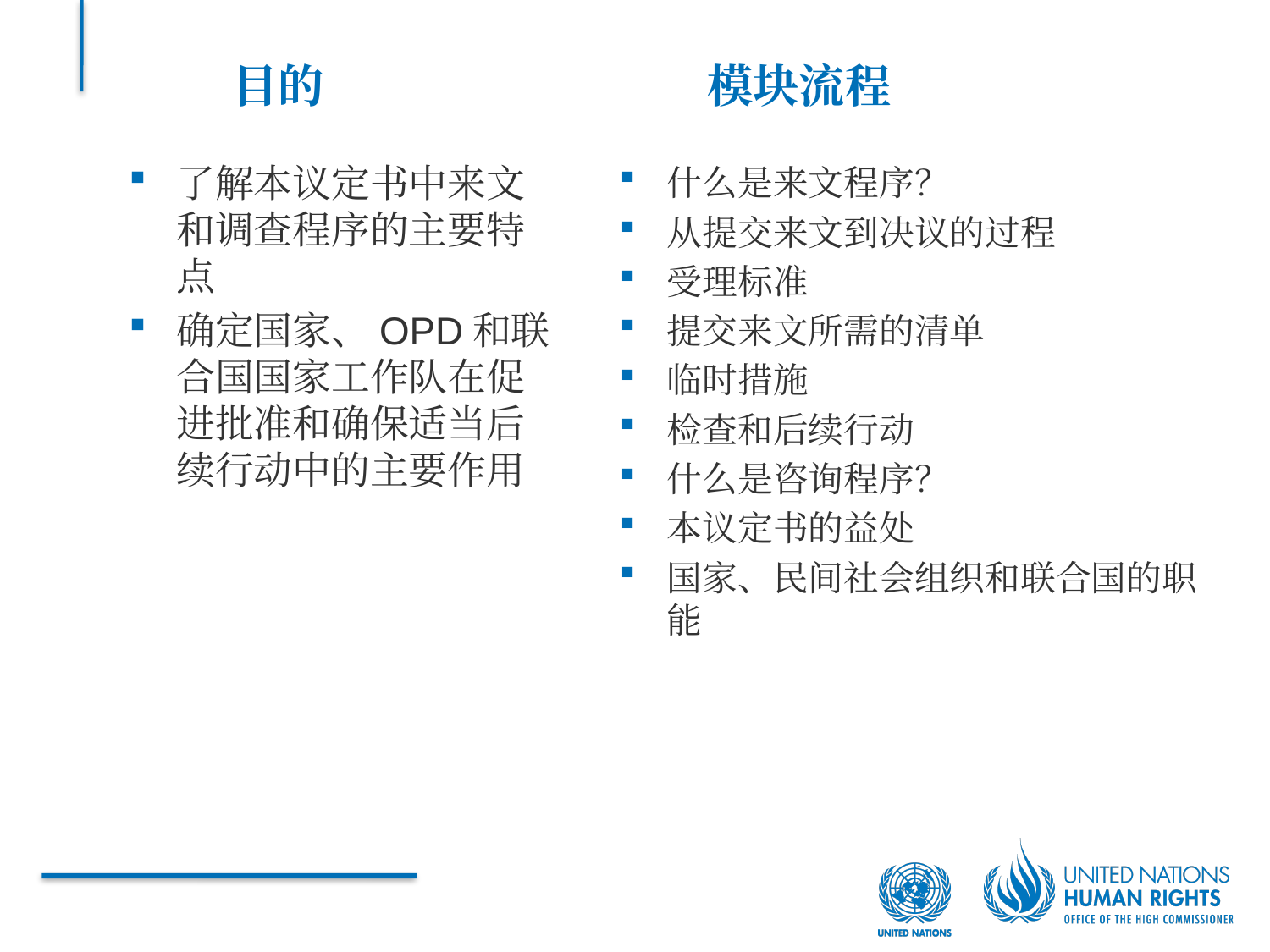

目的
模块流程
了解本议定书中来文和调查程序的主要特点
确定国家、OPD和联合国国家工作队在促进批准和确保适当后续行动中的主要作用
什么是来文程序？
从提交来文到决议的过程
受理标准
提交来文所需的清单
临时措施
检查和后续行动
什么是咨询程序？
本议定书的益处
国家、民间社会组织和联合国的职能